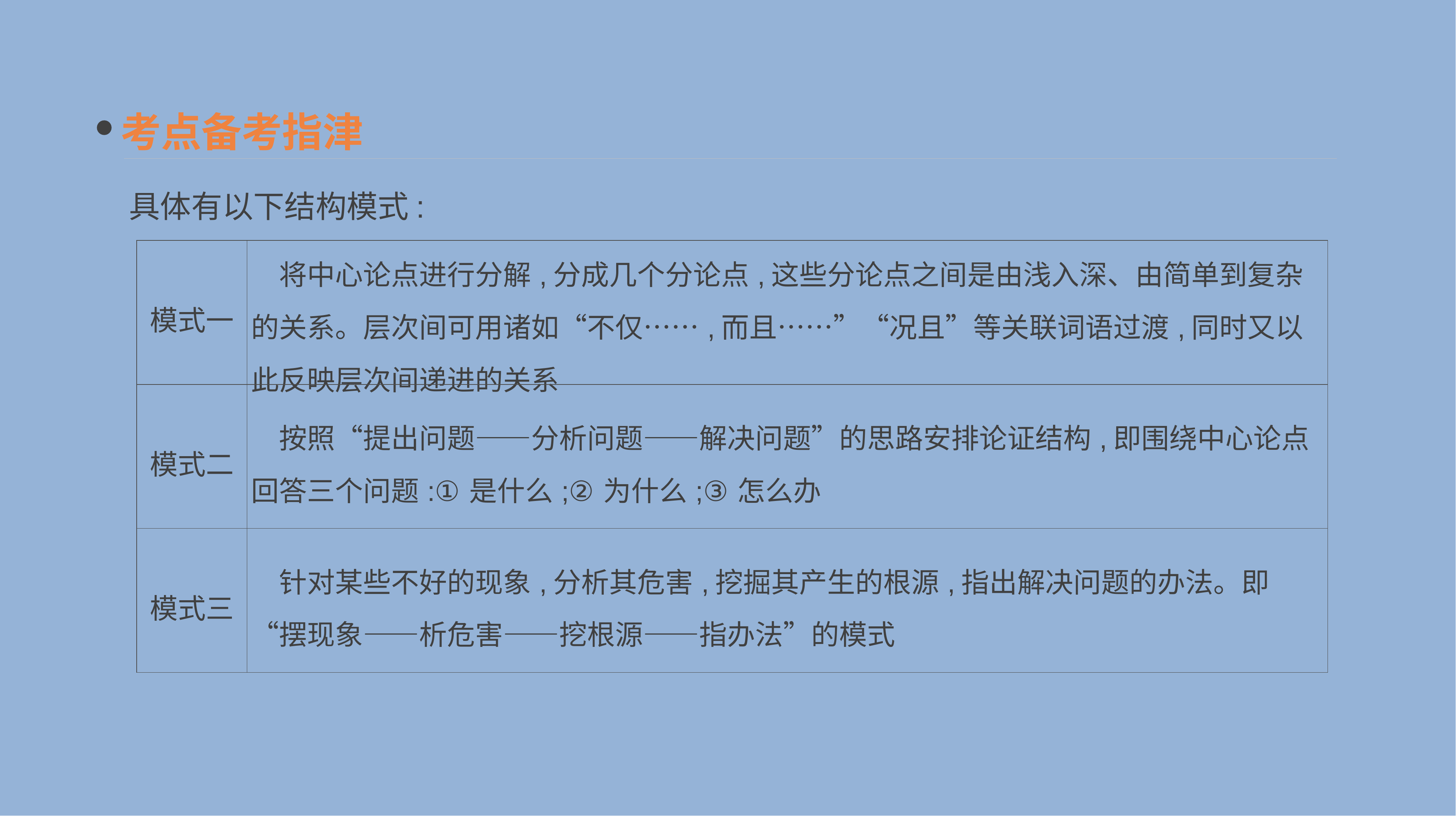

考点备考指津

具体有以下结构模式:
| 模式一 | 将中心论点进行分解,分成几个分论点,这些分论点之间是由浅入深、由简单到复杂的关系。层次间可用诸如“不仅……,而且……”“况且”等关联词语过渡,同时又以此反映层次间递进的关系 |
| --- | --- |
| 模式二 | 按照“提出问题——分析问题——解决问题”的思路安排论证结构,即围绕中心论点回答三个问题:①是什么;②为什么;③怎么办 |
| 模式三 | 针对某些不好的现象,分析其危害,挖掘其产生的根源,指出解决问题的办法。即“摆现象——析危害——挖根源——指办法”的模式 |